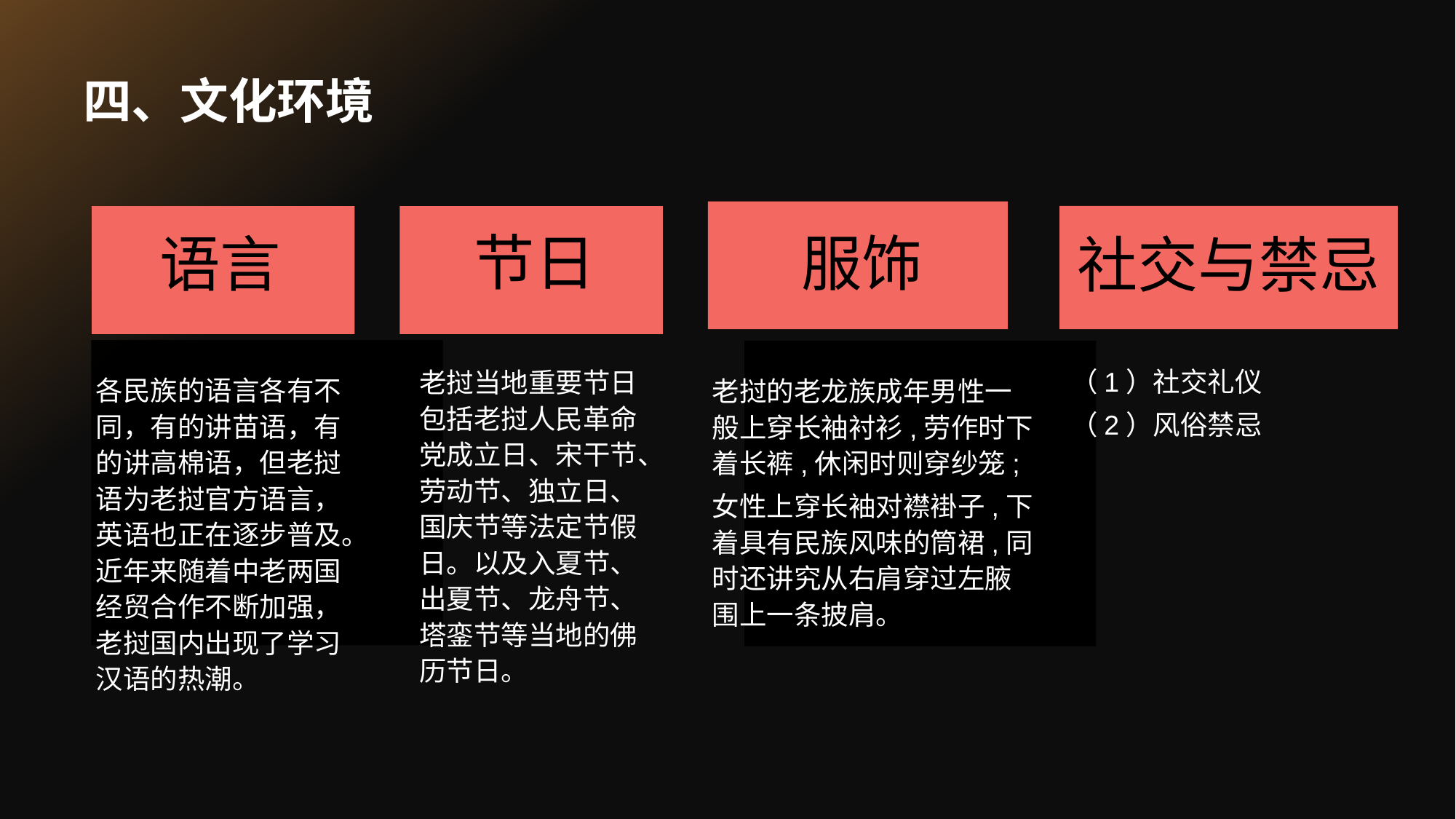

# 四、文化环境

节日
服饰
语言

社交与禁忌

（1）社交礼仪
（2）风俗禁忌
老挝当地重要节日包括老挝人民革命党成立日、宋干节、劳动节、独立日、国庆节等法定节假日。以及入夏节、出夏节、龙舟节、塔銮节等当地的佛历节日。
各民族的语言各有不同，有的讲苗语，有的讲高棉语，但老挝语为老挝官方语言，英语也正在逐步普及。近年来随着中老两国经贸合作不断加强，老挝国内出现了学习汉语的热潮。
老挝的老龙族成年男性一般上穿长袖衬衫,劳作时下着长裤,休闲时则穿纱笼;
女性上穿长袖对襟褂子,下着具有民族风味的筒裙,同时还讲究从右肩穿过左腋围上一条披肩。